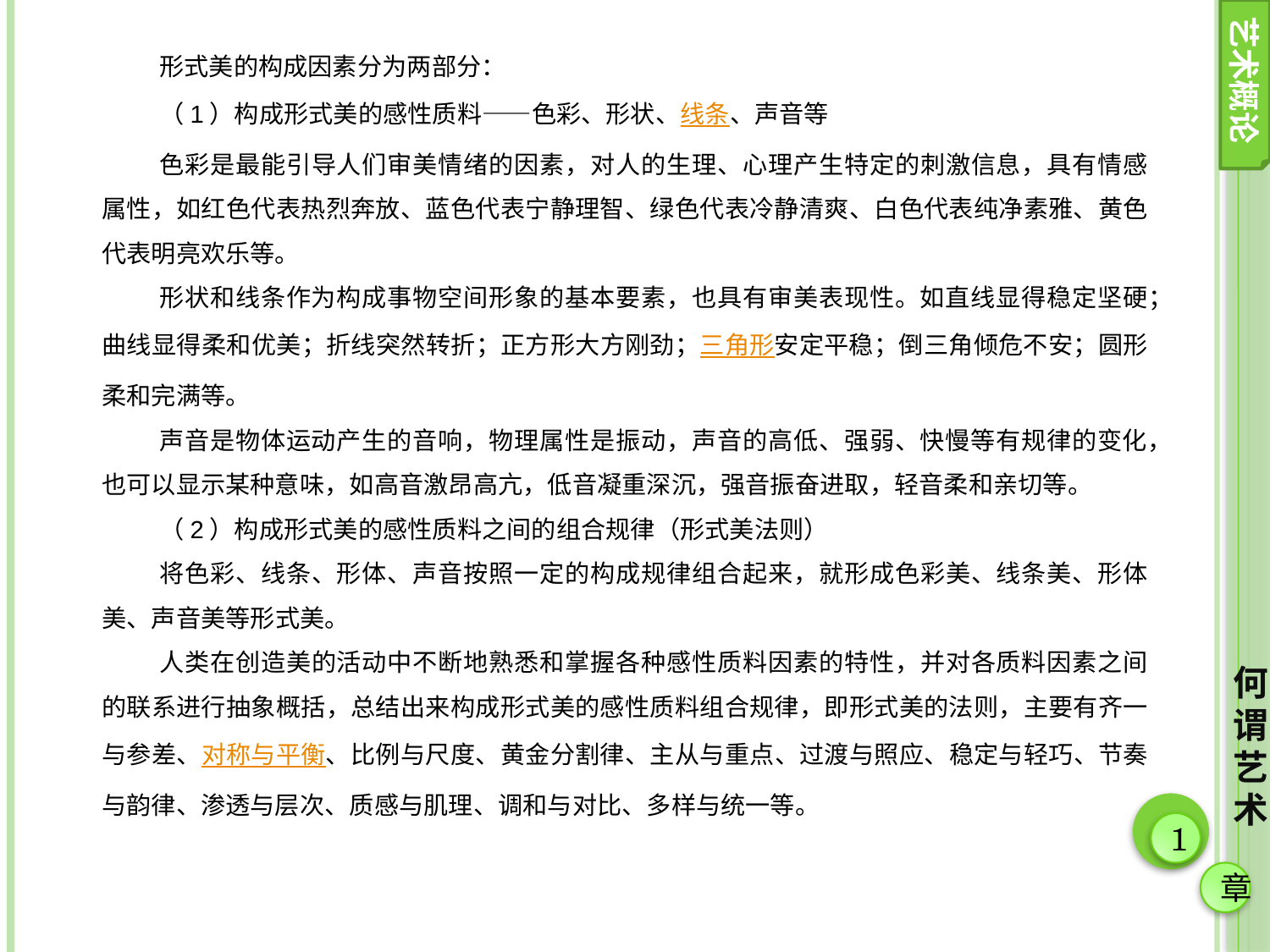

艺术概论
形式美的构成因素分为两部分：
（1）构成形式美的感性质料——色彩、形状、线条、声音等
色彩是最能引导人们审美情绪的因素，对人的生理、心理产生特定的刺激信息，具有情感属性，如红色代表热烈奔放、蓝色代表宁静理智、绿色代表冷静清爽、白色代表纯净素雅、黄色代表明亮欢乐等。
形状和线条作为构成事物空间形象的基本要素，也具有审美表现性。如直线显得稳定坚硬；曲线显得柔和优美；折线突然转折；正方形大方刚劲；三角形安定平稳；倒三角倾危不安；圆形柔和完满等。
声音是物体运动产生的音响，物理属性是振动，声音的高低、强弱、快慢等有规律的变化，也可以显示某种意味，如高音激昂高亢，低音凝重深沉，强音振奋进取，轻音柔和亲切等。
（2）构成形式美的感性质料之间的组合规律（形式美法则）
将色彩、线条、形体、声音按照一定的构成规律组合起来，就形成色彩美、线条美、形体美、声音美等形式美。
人类在创造美的活动中不断地熟悉和掌握各种感性质料因素的特性，并对各质料因素之间的联系进行抽象概括，总结出来构成形式美的感性质料组合规律，即形式美的法则，主要有齐一与参差、对称与平衡、比例与尺度、黄金分割律、主从与重点、过渡与照应、稳定与轻巧、节奏与韵律、渗透与层次、质感与肌理、调和与对比、多样与统一等。

何谓艺术
1
章